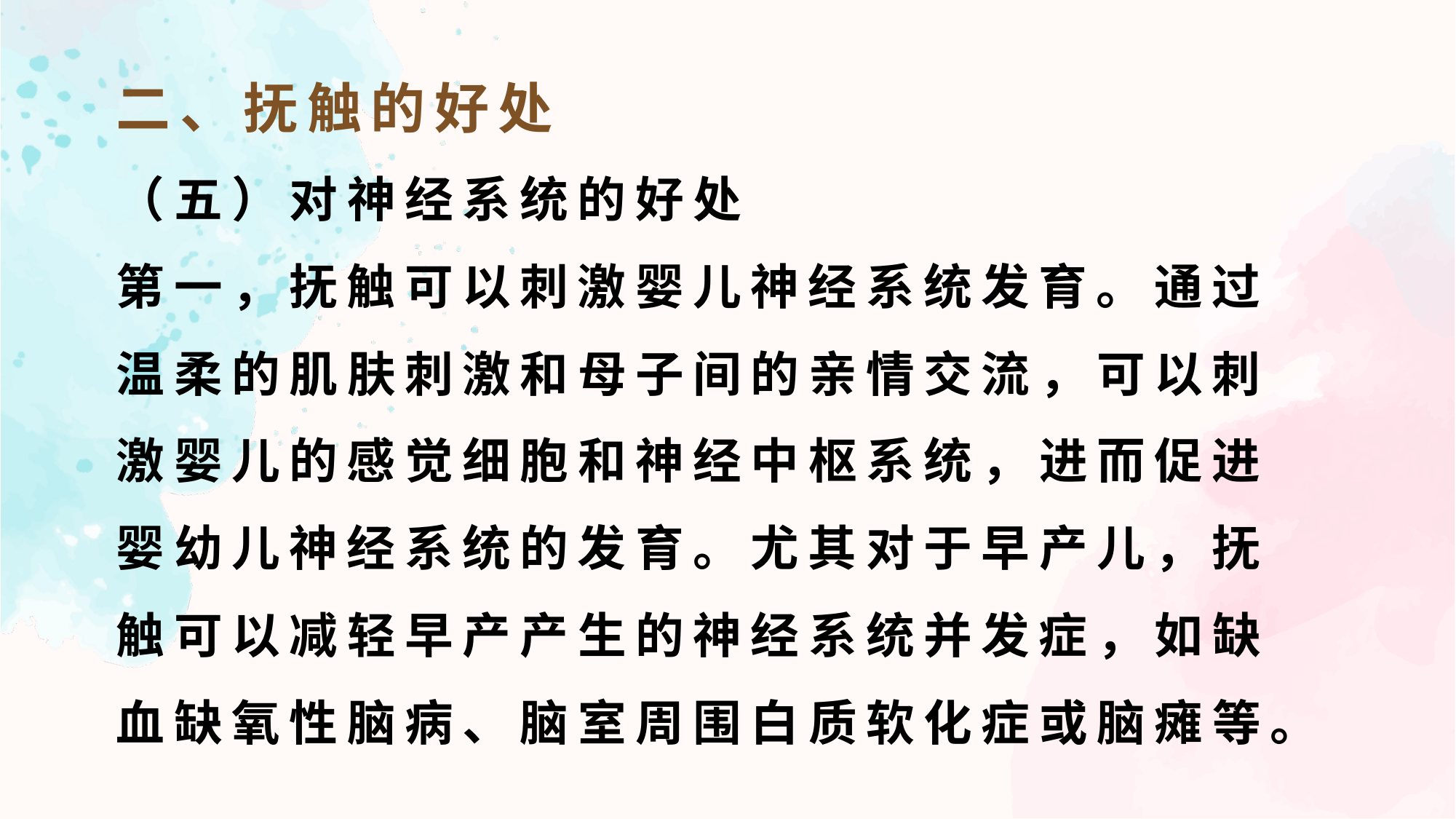

二、抚触的好处
（五）对神经系统的好处
第一，抚触可以刺激婴儿神经系统发育。通过温柔的肌肤刺激和母子间的亲情交流，可以刺激婴儿的感觉细胞和神经中枢系统，进而促进婴幼儿神经系统的发育。尤其对于早产儿，抚触可以减轻早产产生的神经系统并发症，如缺血缺氧性脑病、脑室周围白质软化症或脑瘫等。